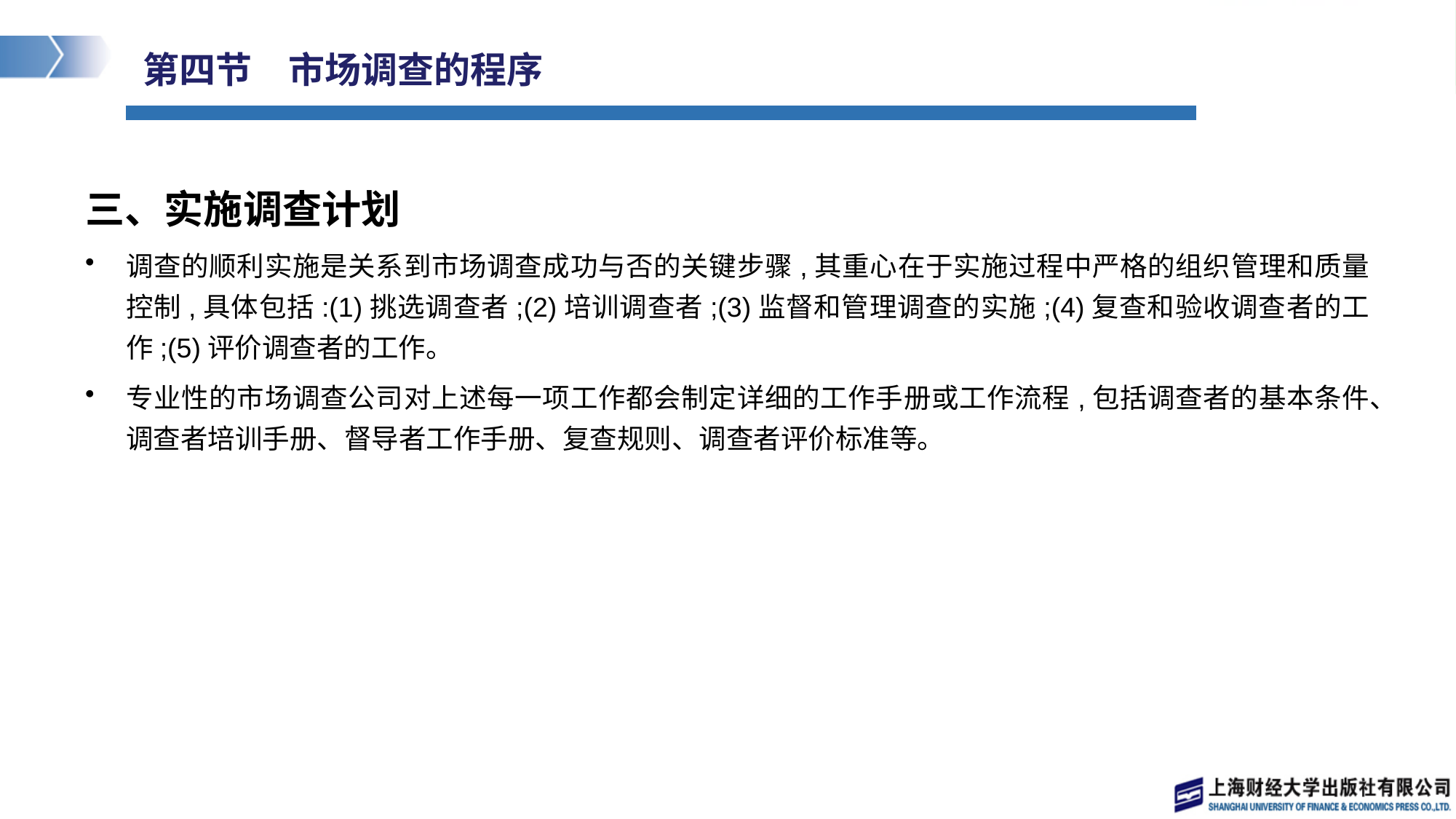

# 第四节　市场调查的程序
三、实施调查计划
调查的顺利实施是关系到市场调查成功与否的关键步骤,其重心在于实施过程中严格的组织管理和质量控制,具体包括:(1)挑选调查者;(2)培训调查者;(3)监督和管理调查的实施;(4)复查和验收调查者的工作;(5)评价调查者的工作。
专业性的市场调查公司对上述每一项工作都会制定详细的工作手册或工作流程,包括调查者的基本条件、调查者培训手册、督导者工作手册、复查规则、调查者评价标准等。